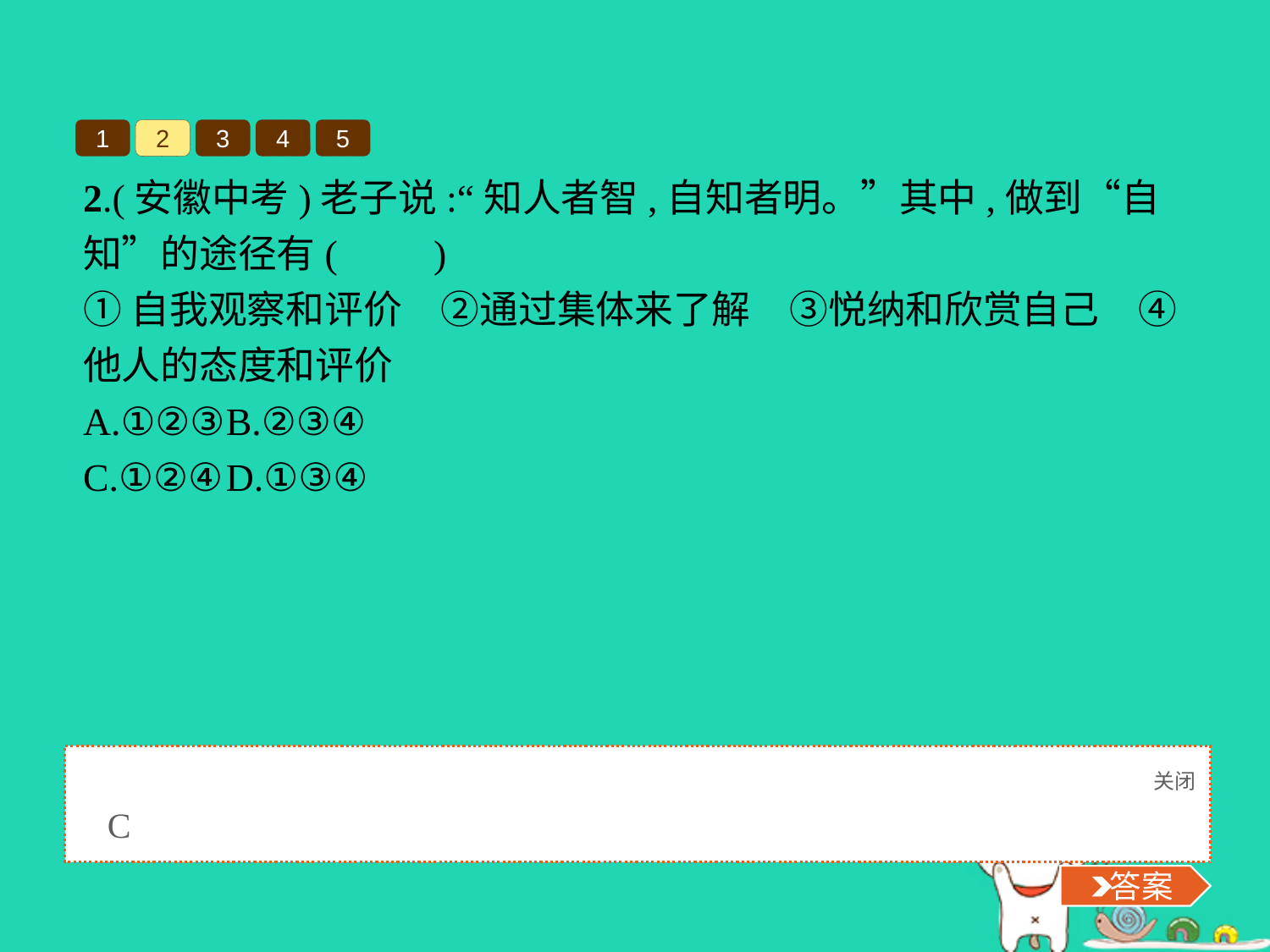

1
2
3
4
5
2.(安徽中考)老子说:“知人者智,自知者明。”其中,做到“自知”的途径有(　　)
①自我观察和评价　②通过集体来了解　③悦纳和欣赏自己　④他人的态度和评价
A.①②③	B.②③④
C.①②④	D.①③④

关闭
  答案

C
  答案